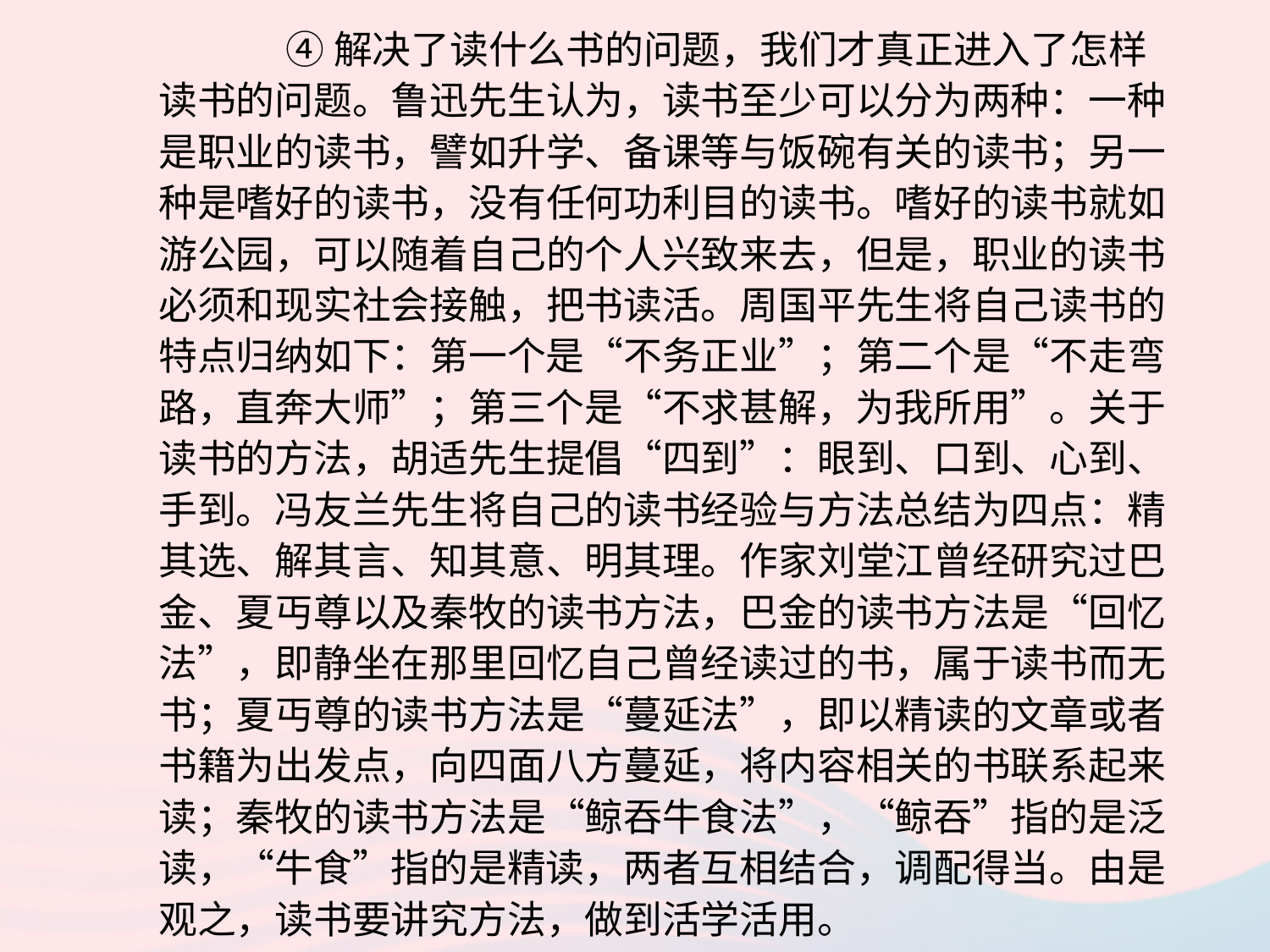

④解决了读什么书的问题，我们才真正进入了怎样读书的问题。鲁迅先生认为，读书至少可以分为两种：一种是职业的读书，譬如升学、备课等与饭碗有关的读书；另一种是嗜好的读书，没有任何功利目的读书。嗜好的读书就如游公园，可以随着自己的个人兴致来去，但是，职业的读书必须和现实社会接触，把书读活。周国平先生将自己读书的特点归纳如下：第一个是“不务正业”；第二个是“不走弯路，直奔大师”；第三个是“不求甚解，为我所用”。关于读书的方法，胡适先生提倡“四到”：眼到、口到、心到、手到。冯友兰先生将自己的读书经验与方法总结为四点：精其选、解其言、知其意、明其理。作家刘堂江曾经研究过巴金、夏丏尊以及秦牧的读书方法，巴金的读书方法是“回忆法”，即静坐在那里回忆自己曾经读过的书，属于读书而无书；夏丏尊的读书方法是“蔓延法”，即以精读的文章或者书籍为出发点，向四面八方蔓延，将内容相关的书联系起来读；秦牧的读书方法是“鲸吞牛食法”，“鲸吞”指的是泛读，“牛食”指的是精读，两者互相结合，调配得当。由是观之，读书要讲究方法，做到活学活用。